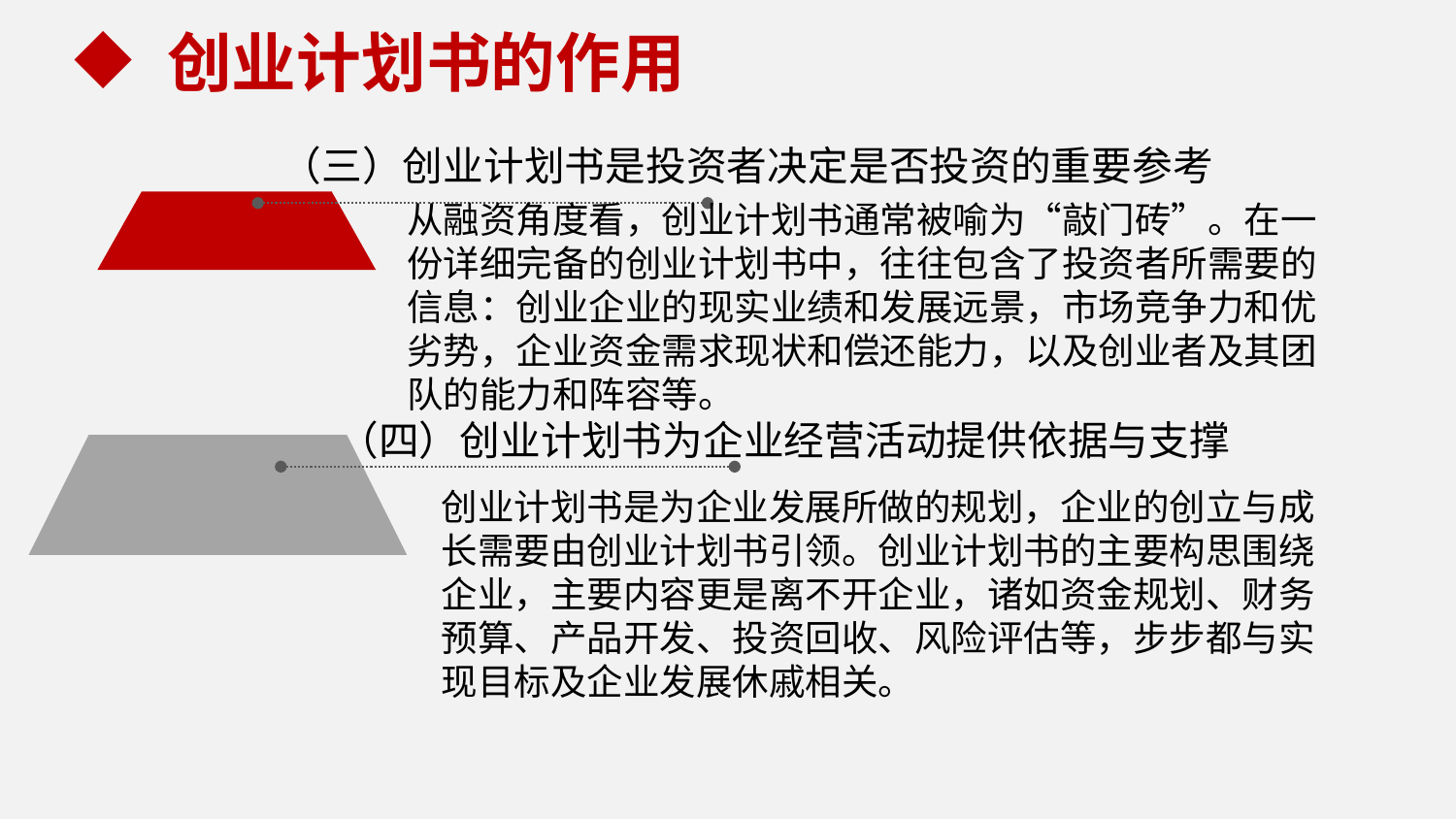

创业计划书的作用
 （三）创业计划书是投资者决定是否投资的重要参考

从融资角度看，创业计划书通常被喻为“敲门砖”。在一份详细完备的创业计划书中，往往包含了投资者所需要的信息：创业企业的现实业绩和发展远景，市场竞争力和优劣势，企业资金需求现状和偿还能力，以及创业者及其团队的能力和阵容等。
 （四）创业计划书为企业经营活动提供依据与支撑

创业计划书是为企业发展所做的规划，企业的创立与成长需要由创业计划书引领。创业计划书的主要构思围绕企业，主要内容更是离不开企业，诸如资金规划、财务预算、产品开发、投资回收、风险评估等，步步都与实现目标及企业发展休戚相关。